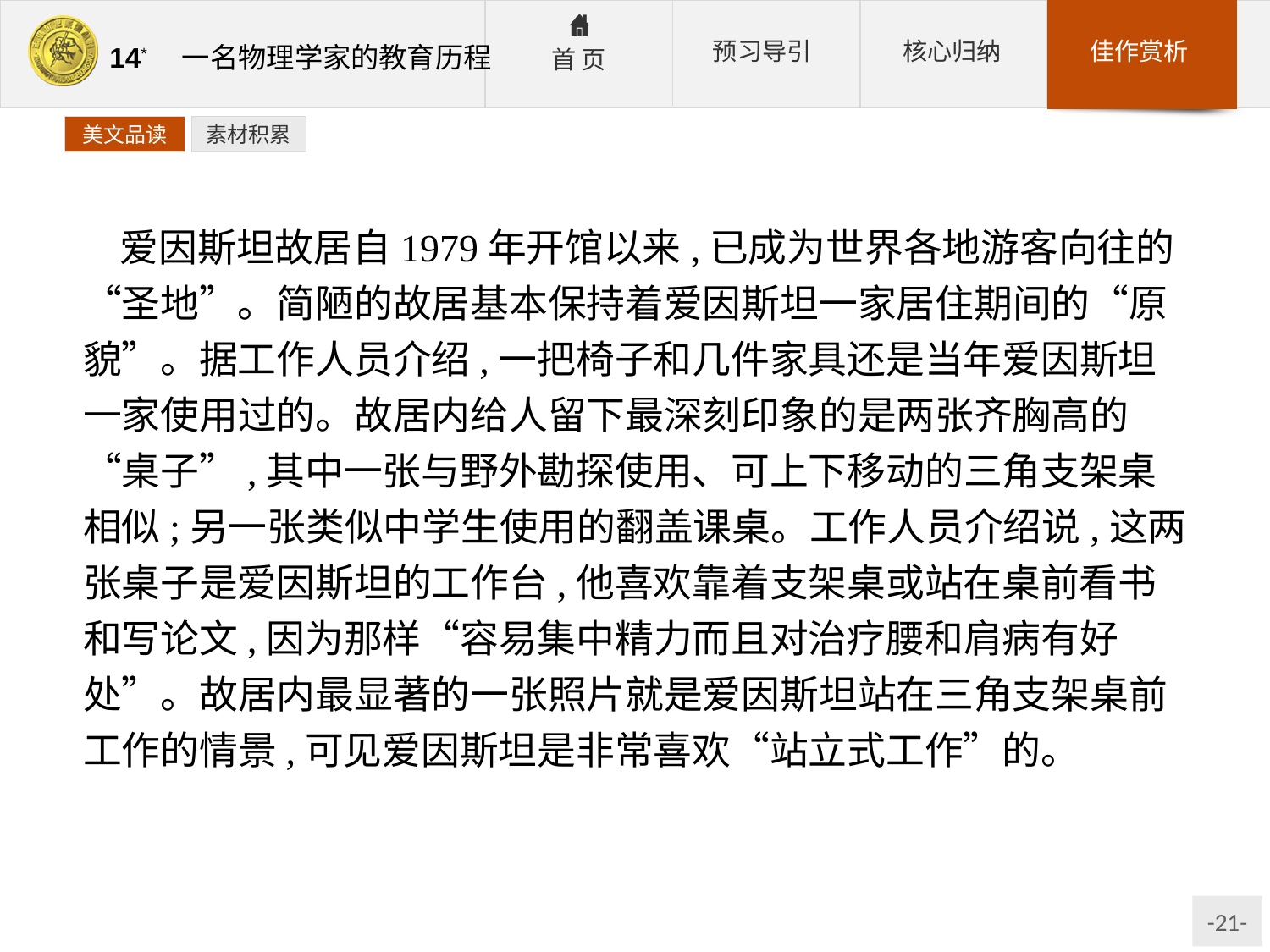

美文品读
素材积累
爱因斯坦故居自1979年开馆以来,已成为世界各地游客向往的“圣地”。简陋的故居基本保持着爱因斯坦一家居住期间的“原貌”。据工作人员介绍,一把椅子和几件家具还是当年爱因斯坦一家使用过的。故居内给人留下最深刻印象的是两张齐胸高的“桌子”,其中一张与野外勘探使用、可上下移动的三角支架桌相似;另一张类似中学生使用的翻盖课桌。工作人员介绍说,这两张桌子是爱因斯坦的工作台,他喜欢靠着支架桌或站在桌前看书和写论文,因为那样“容易集中精力而且对治疗腰和肩病有好处”。故居内最显著的一张照片就是爱因斯坦站在三角支架桌前工作的情景,可见爱因斯坦是非常喜欢“站立式工作”的。